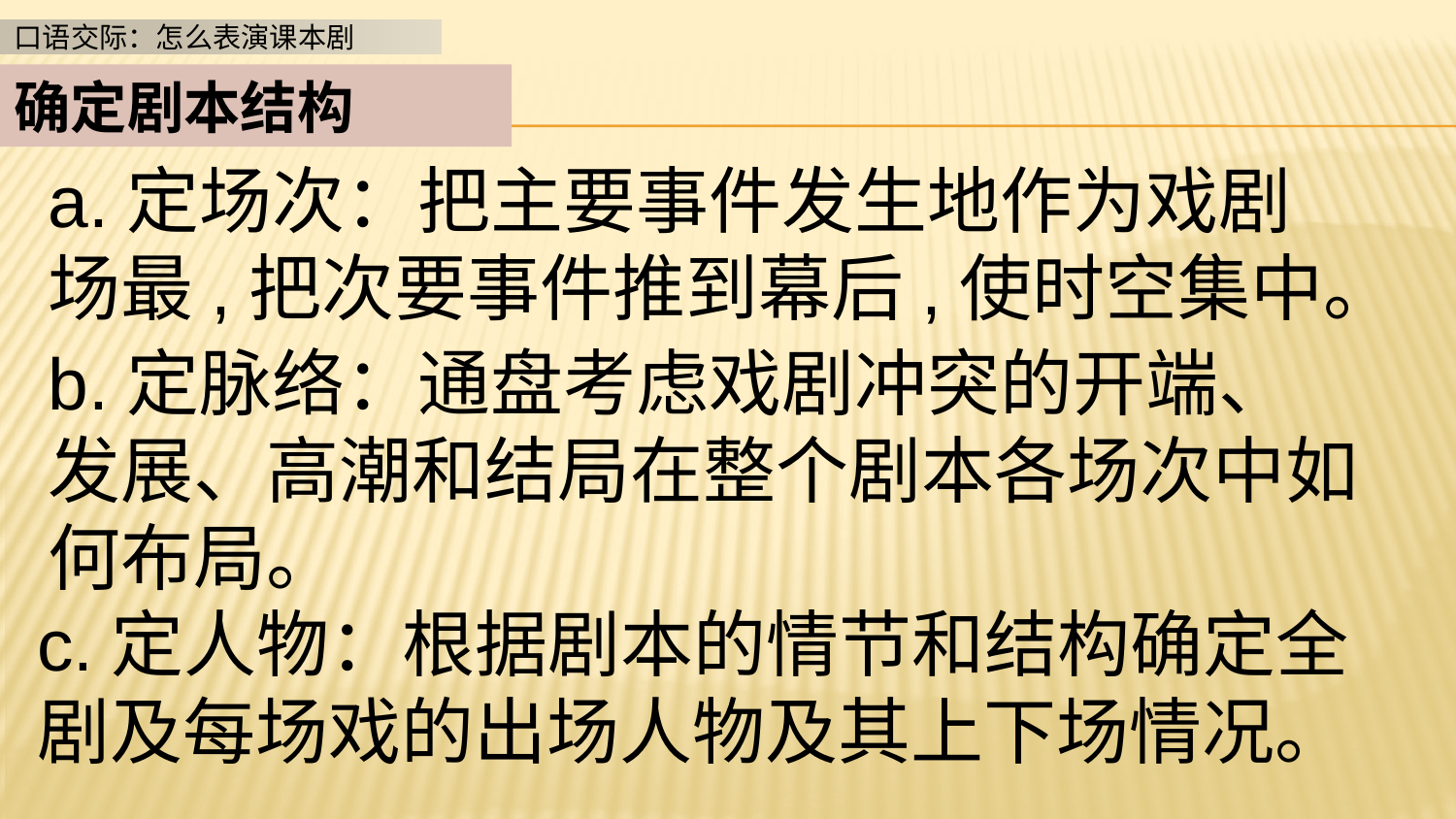

确定剧本结构
a.定场次：把主要事件发生地作为戏剧场最,把次要事件推到幕后,使时空集中。
b.定脉络：通盘考虑戏剧冲突的开端、发展、高潮和结局在整个剧本各场次中如何布局。
c.定人物：根据剧本的情节和结构确定全剧及每场戏的出场人物及其上下场情况。